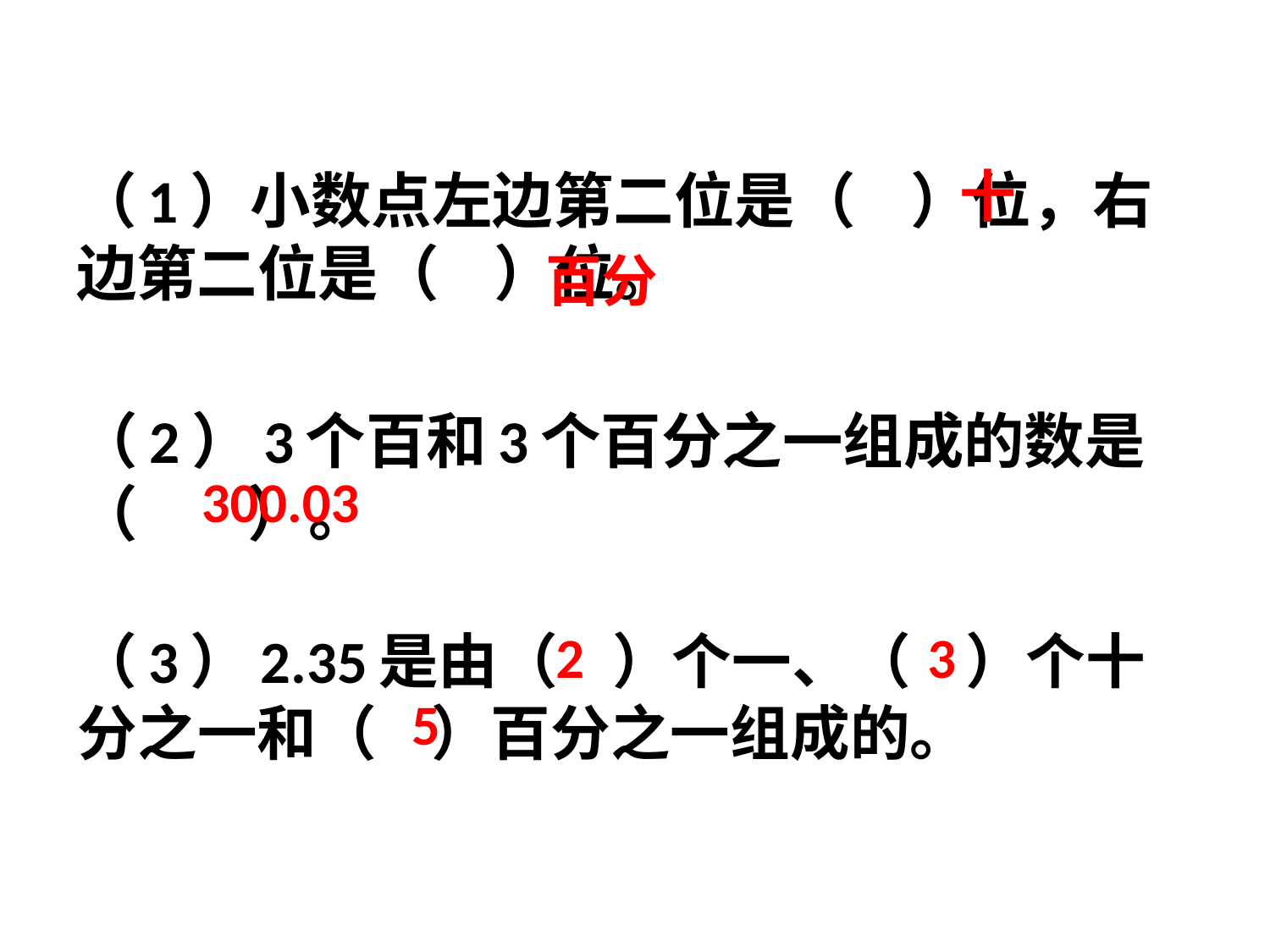

十
# （1）小数点左边第二位是（    ）位，右边第二位是（    ）位。
百分
（2）3个百和3个百分之一组成的数是（        ）。
300.03
（3）2.35是由（    ）个一、（    ）个十分之一和（    ）百分之一组成的。
2
3
5